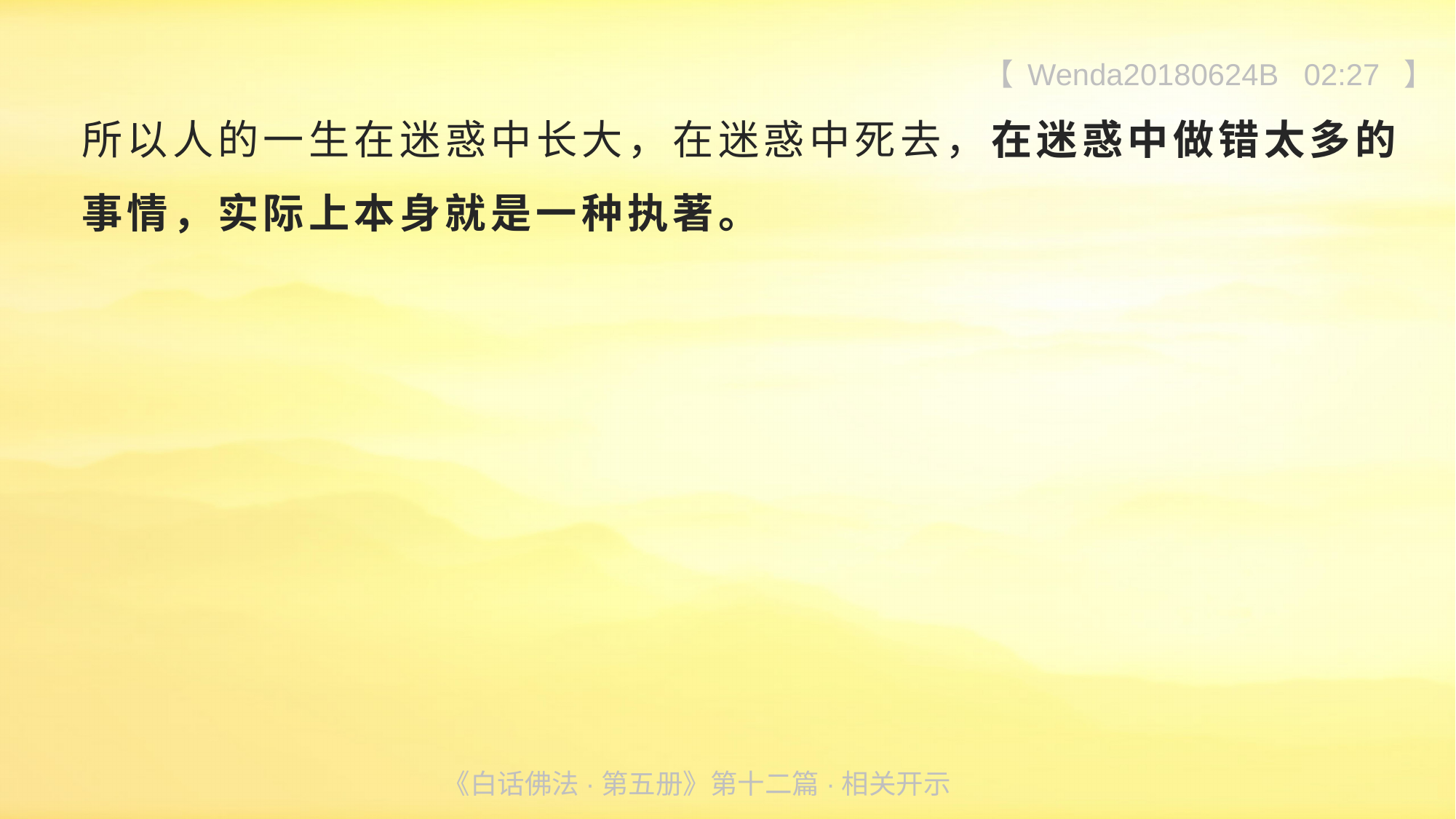

【 Wenda20180624B   02:27  】
所以人的一生在迷惑中长大，在迷惑中死去，在迷惑中做错太多的事情，实际上本身就是一种执著。

《白话佛法·第五册》第十二篇·相关开示